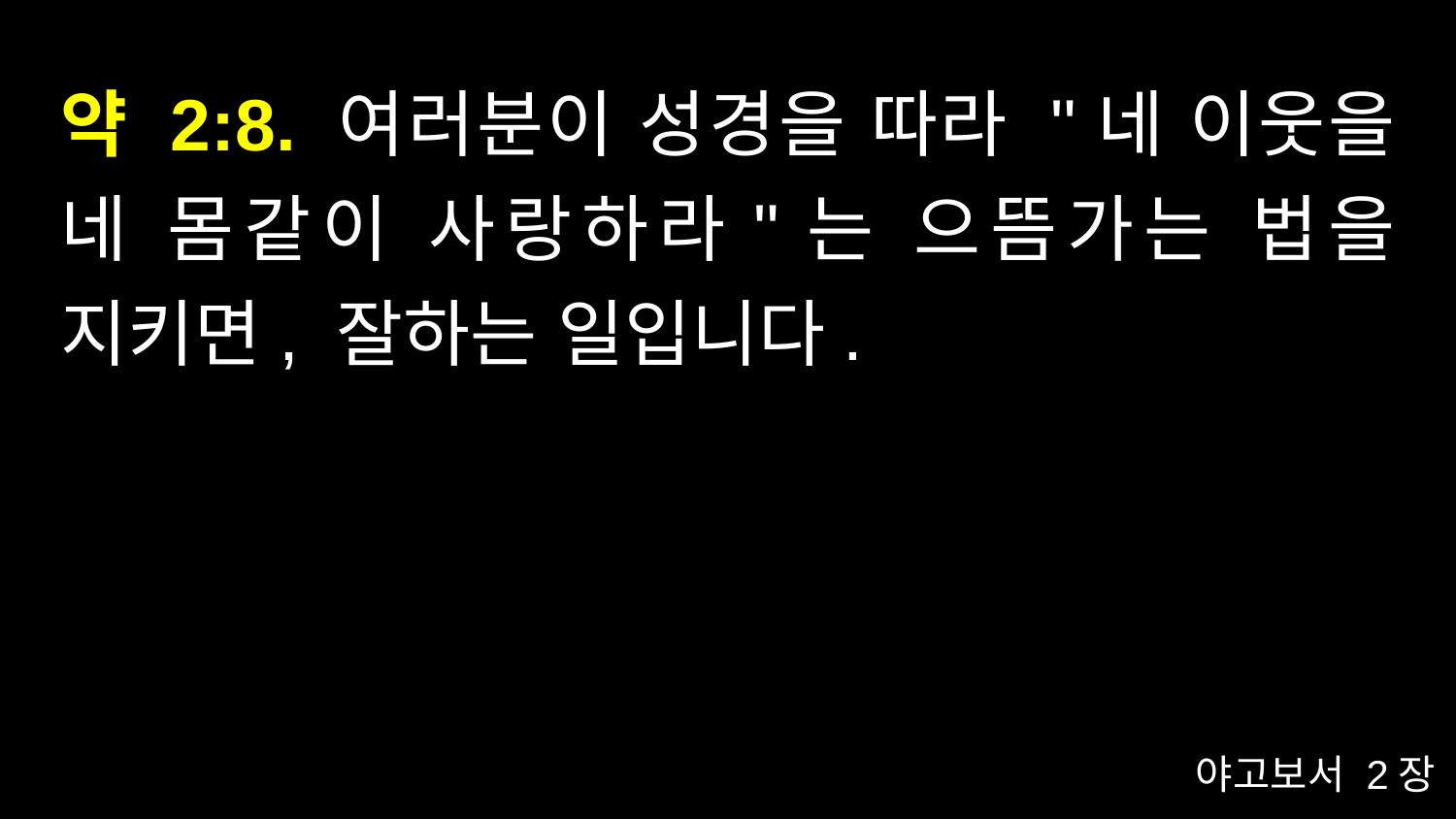

# 약 2:8. 여러분이 성경을 따라 "네 이웃을 네 몸같이 사랑하라"는 으뜸가는 법을 지키면, 잘하는 일입니다.
야고보서 2장